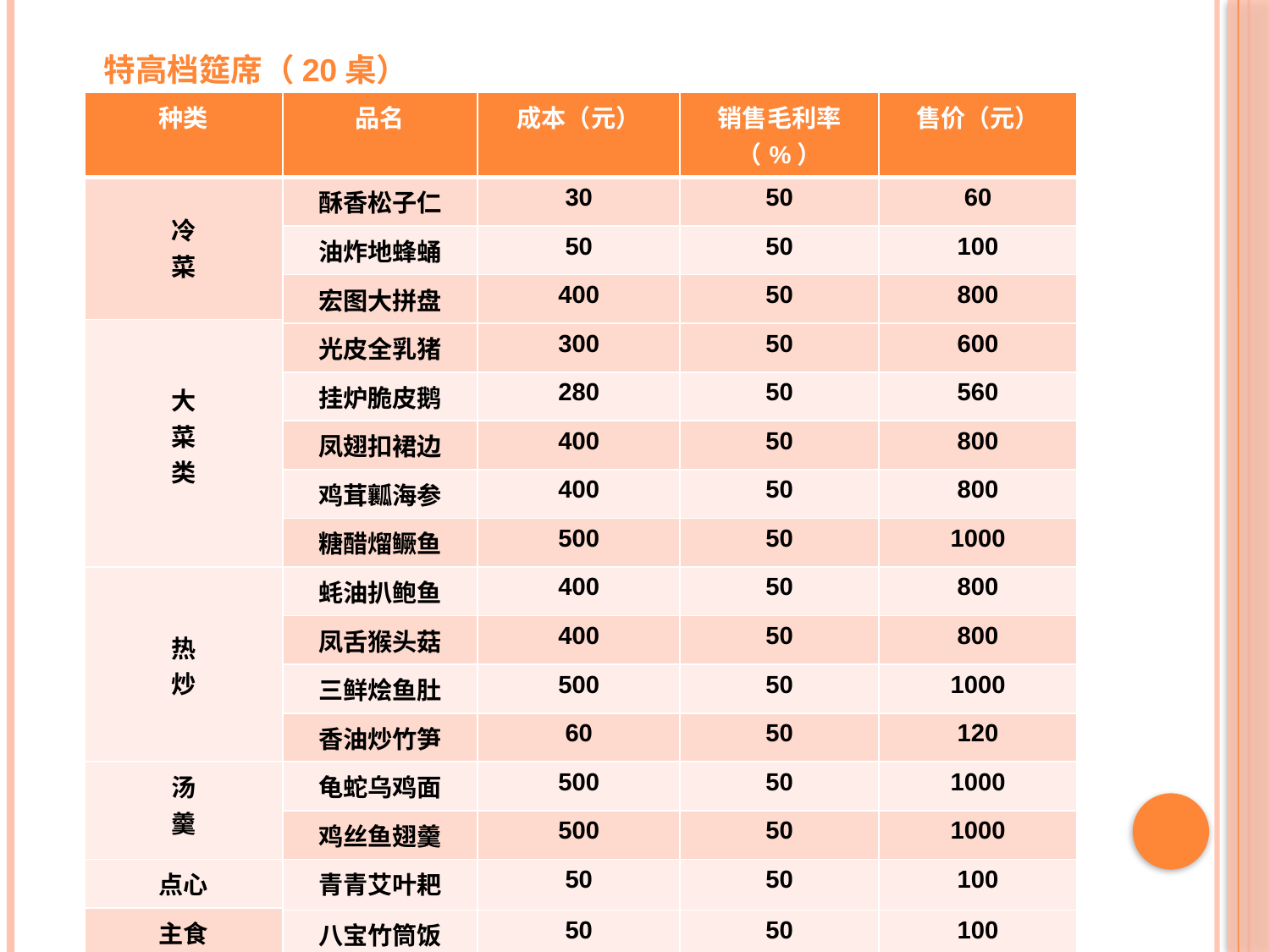

特高档筵席（20桌）
| 种类 | 品名 | 成本（元） | 销售毛利率（%） | 售价（元） |
| --- | --- | --- | --- | --- |
| 冷 菜 | 酥香松子仁 | 30 | 50 | 60 |
|  | 油炸地蜂蛹 | 50 | 50 | 100 |
|  | 宏图大拼盘 | 400 | 50 | 800 |
| 大 菜 类 |  |  |  |  |
|  | 光皮全乳猪 | 300 | 50 | 600 |
|  | 挂炉脆皮鹅 | 280 | 50 | 560 |
|  | 凤翅扣裙边 | 400 | 50 | 800 |
|  | 鸡茸瓤海参 | 400 | 50 | 800 |
|  | 糖醋熘鳜鱼 | 500 | 50 | 1000 |
| 热 炒 | 蚝油扒鲍鱼 | 400 | 50 | 800 |
|  | 凤舌猴头菇 | 400 | 50 | 800 |
|  | 三鲜烩鱼肚 | 500 | 50 | 1000 |
|  | 香油炒竹笋 | 60 | 50 | 120 |
| 汤 羹 | 龟蛇乌鸡面 | 500 | 50 | 1000 |
|  | 鸡丝鱼翅羹 | 500 | 50 | 1000 |
| 点心 | 青青艾叶耙 | 50 | 50 | 100 |
| 主食 |  |  |  |  |
|  | 八宝竹筒饭 | 50 | 50 | 100 |
| 水果 | 新鲜瓜果盘 | 80 | 50 | 160 |